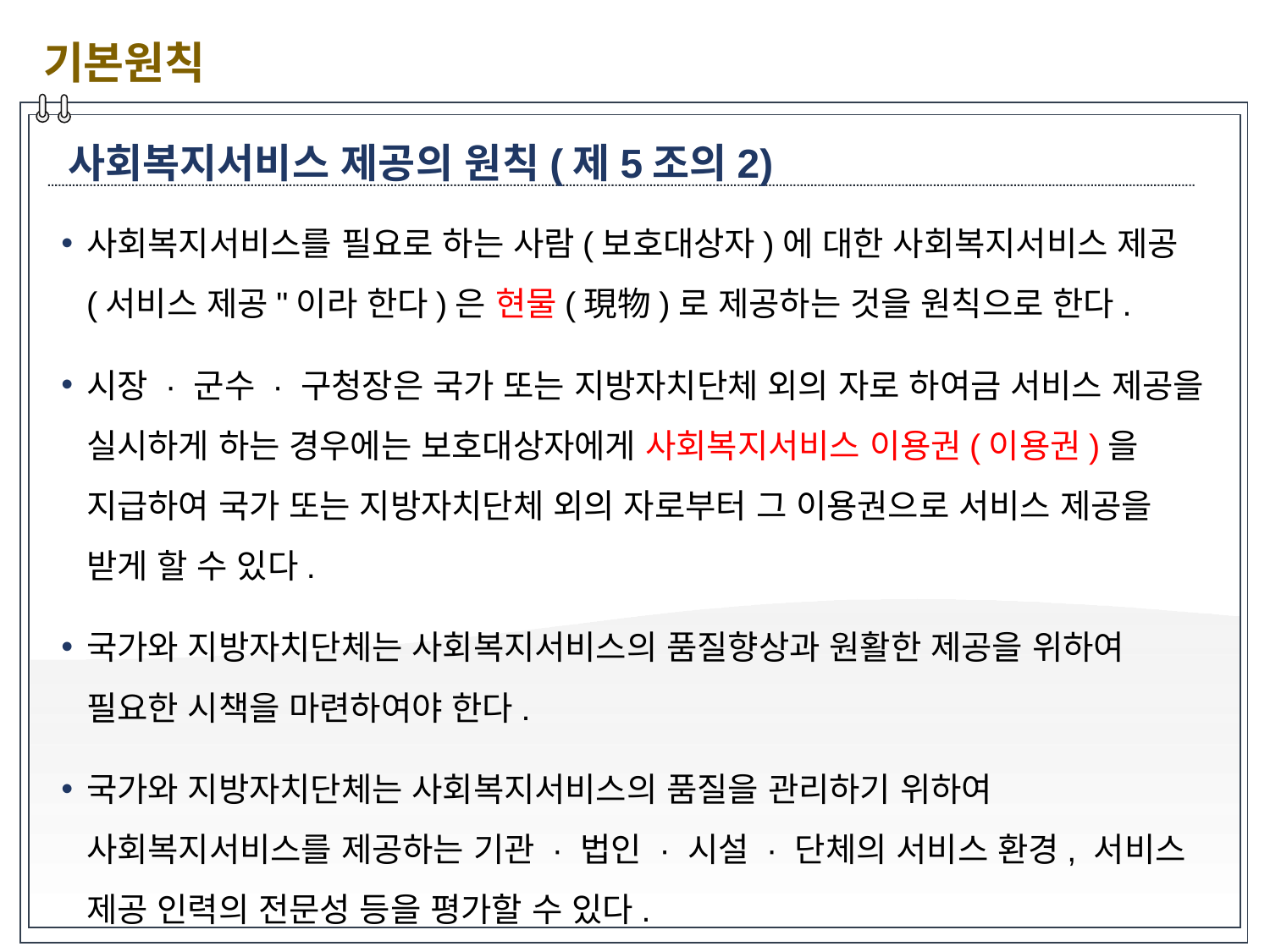

기본원칙

사회복지서비스 제공의 원칙(제5조의2)

사회복지서비스를 필요로 하는 사람(보호대상자)에 대한 사회복지서비스 제공(서비스 제공"이라 한다)은 현물(現物)로 제공하는 것을 원칙으로 한다.
시장 · 군수 · 구청장은 국가 또는 지방자치단체 외의 자로 하여금 서비스 제공을 실시하게 하는 경우에는 보호대상자에게 사회복지서비스 이용권(이용권)을 지급하여 국가 또는 지방자치단체 외의 자로부터 그 이용권으로 서비스 제공을 받게 할 수 있다.
국가와 지방자치단체는 사회복지서비스의 품질향상과 원활한 제공을 위하여 필요한 시책을 마련하여야 한다.
국가와 지방자치단체는 사회복지서비스의 품질을 관리하기 위하여 사회복지서비스를 제공하는 기관 · 법인 · 시설 · 단체의 서비스 환경, 서비스 제공 인력의 전문성 등을 평가할 수 있다.